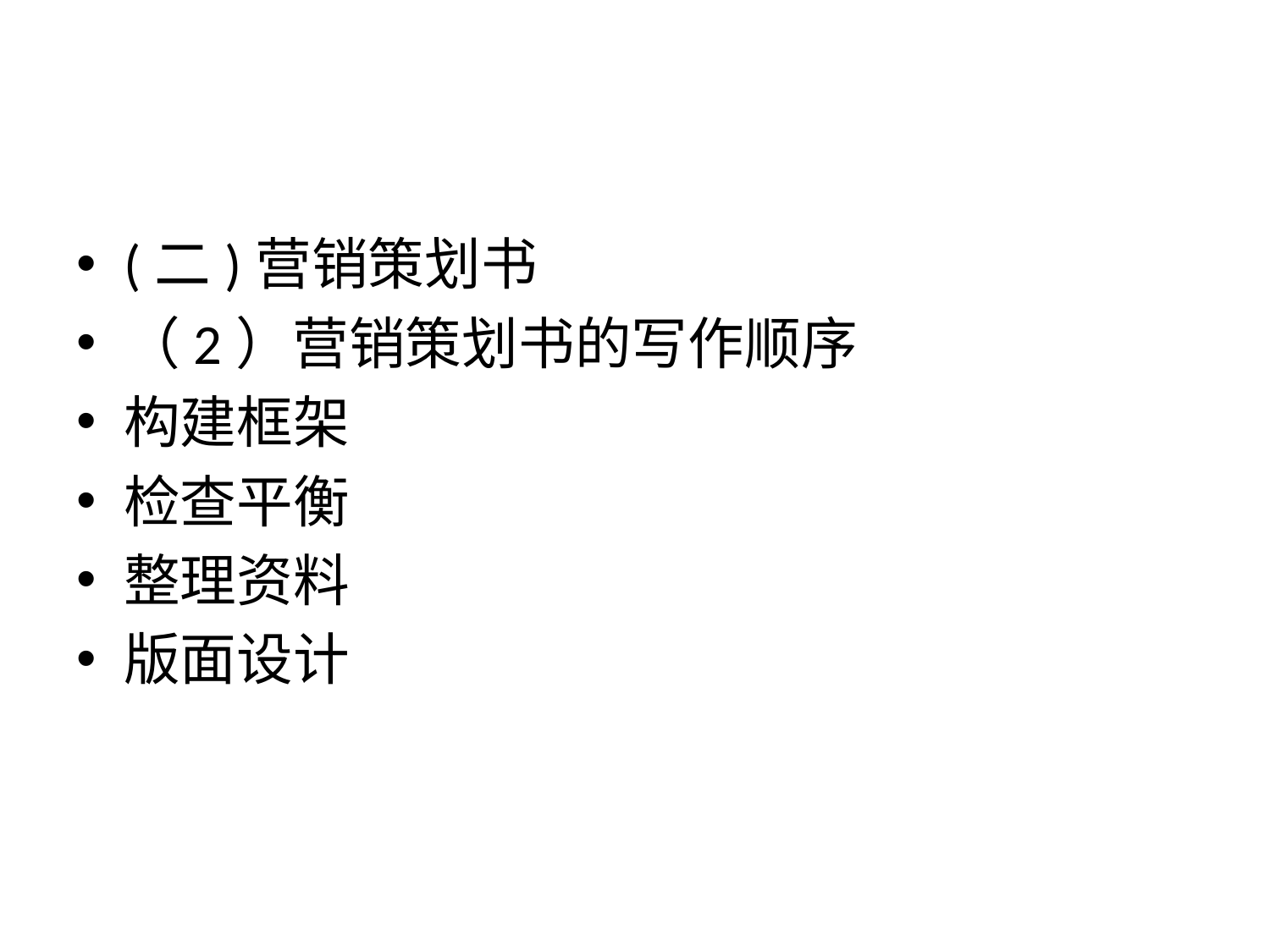

#
(二)营销策划书
（2）营销策划书的写作顺序
构建框架
检查平衡
整理资料
版面设计